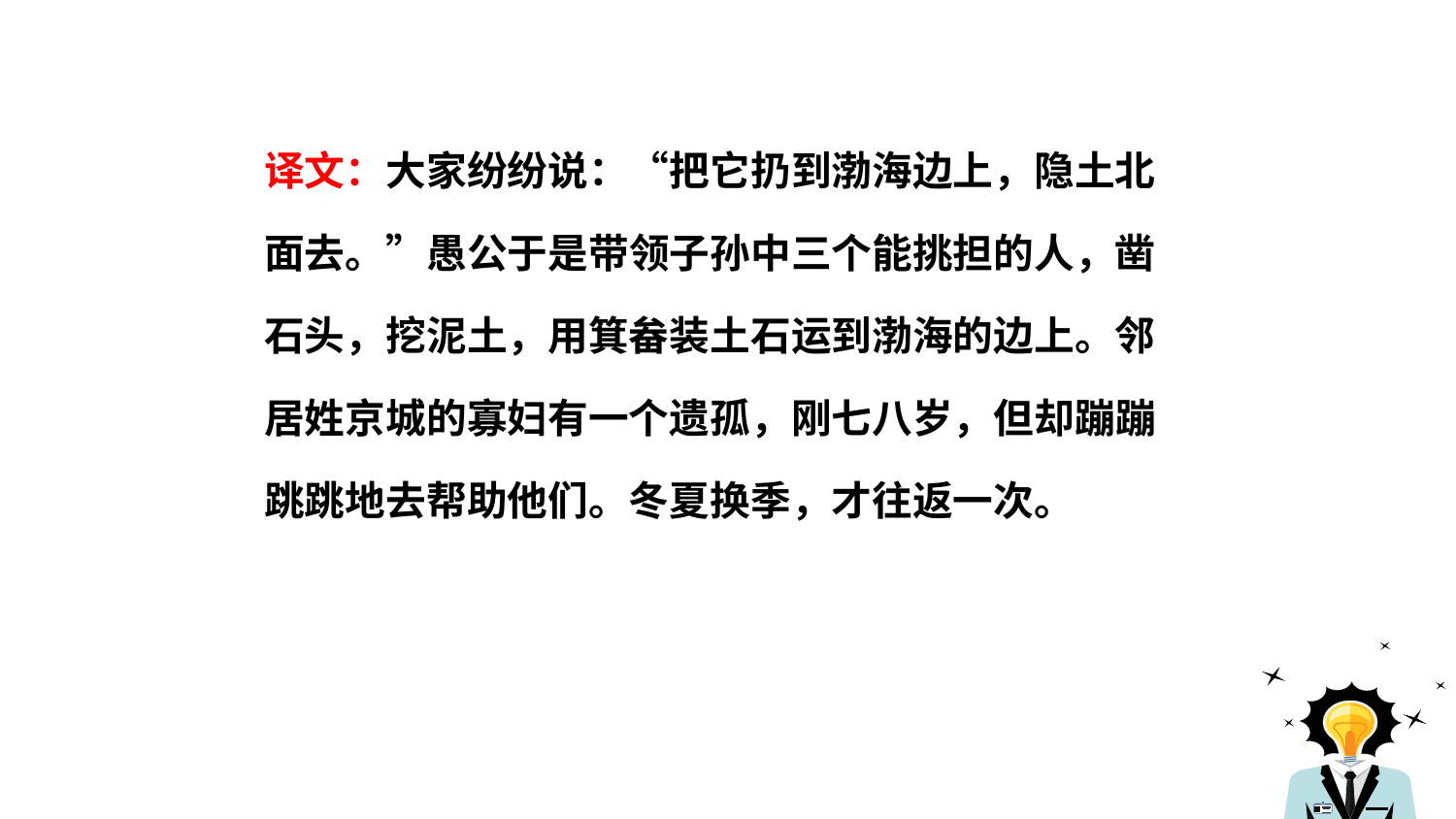

译文：大家纷纷说：“把它扔到渤海边上，隐土北面去。”愚公于是带领子孙中三个能挑担的人，凿石头，挖泥土，用箕畚装土石运到渤海的边上。邻居姓京城的寡妇有一个遗孤，刚七八岁，但却蹦蹦跳跳地去帮助他们。冬夏换季，才往返一次。